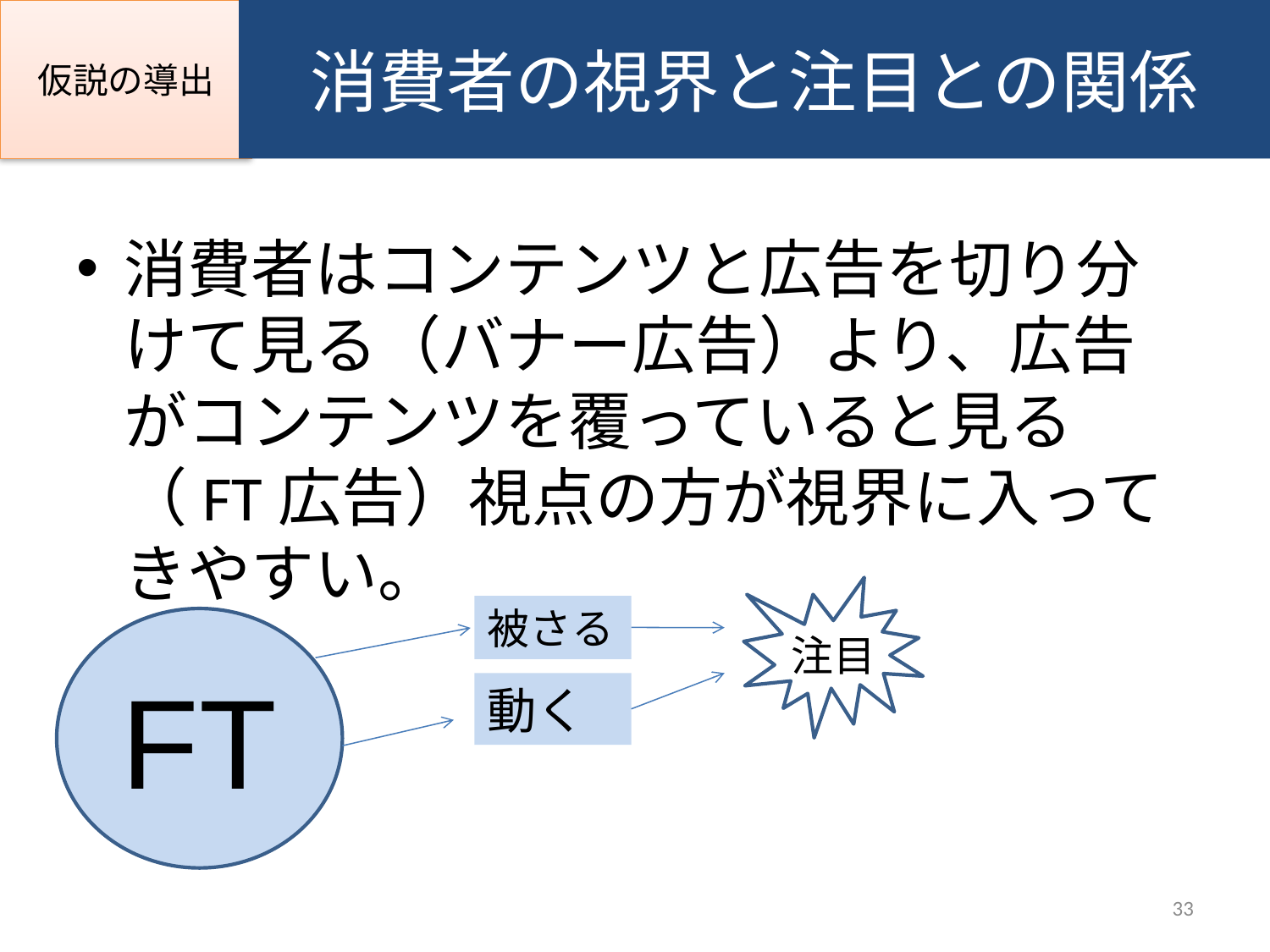

# 仮説の導出
消費者の視界と注目との関係
消費者はコンテンツと広告を切り分けて見る（バナー広告）より、広告がコンテンツを覆っていると見る（FT広告）視点の方が視界に入ってきやすい。

被さる
FT
注目
動く
33